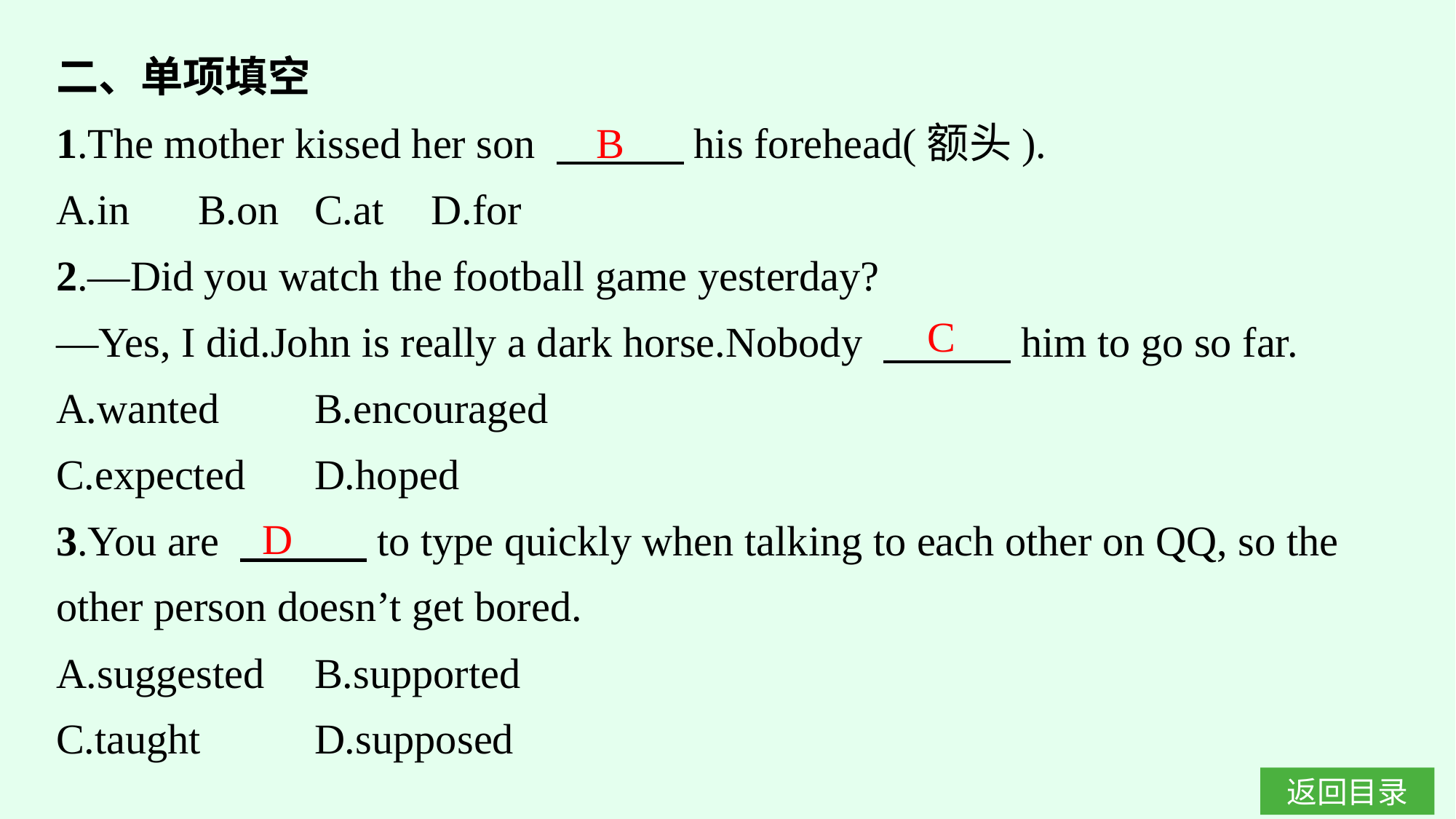

二、单项填空
1.The mother kissed her son 　　　his forehead(额头).
A.in	B.on	C.at	D.for
2.—Did you watch the football game yesterday?
—Yes, I did.John is really a dark horse.Nobody 　　　him to go so far.
A.wanted	B.encouraged
C.expected	D.hoped
3.You are 　　　to type quickly when talking to each other on QQ, so the other person doesn’t get bored.
A.suggested	B.supported
C.taught	D.supposed
B
C
D